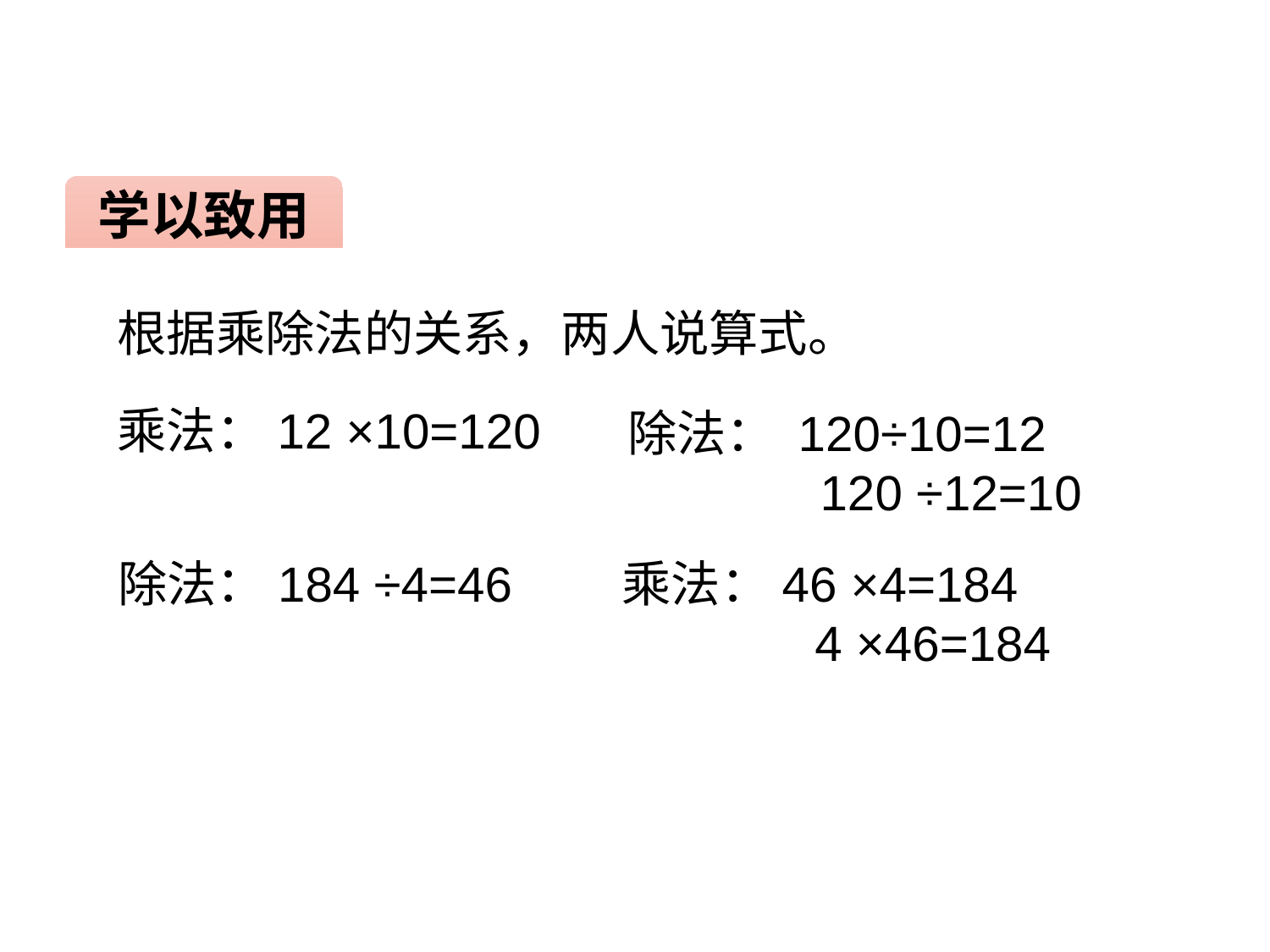

学以致用
根据乘除法的关系，两人说算式。
乘法：12 ×10=120
除法： 120÷10=12
              120 ÷12=10
除法：184 ÷4=46
乘法：46 ×4=184
              4 ×46=184